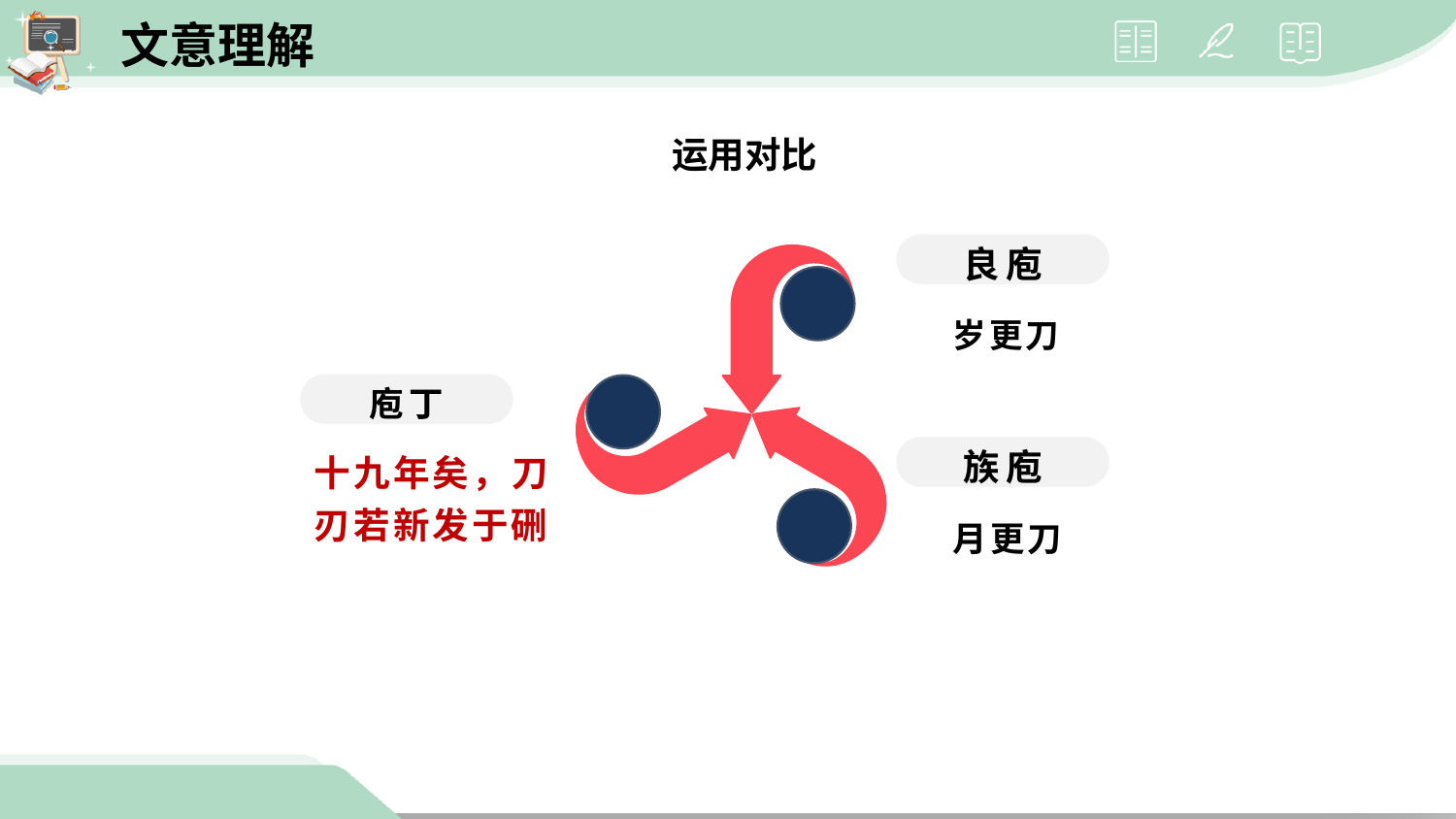

文意理解
   运用对比
良庖

岁更刀

庖丁

十九年矣，刀刃若新发于硎
族庖

月更刀